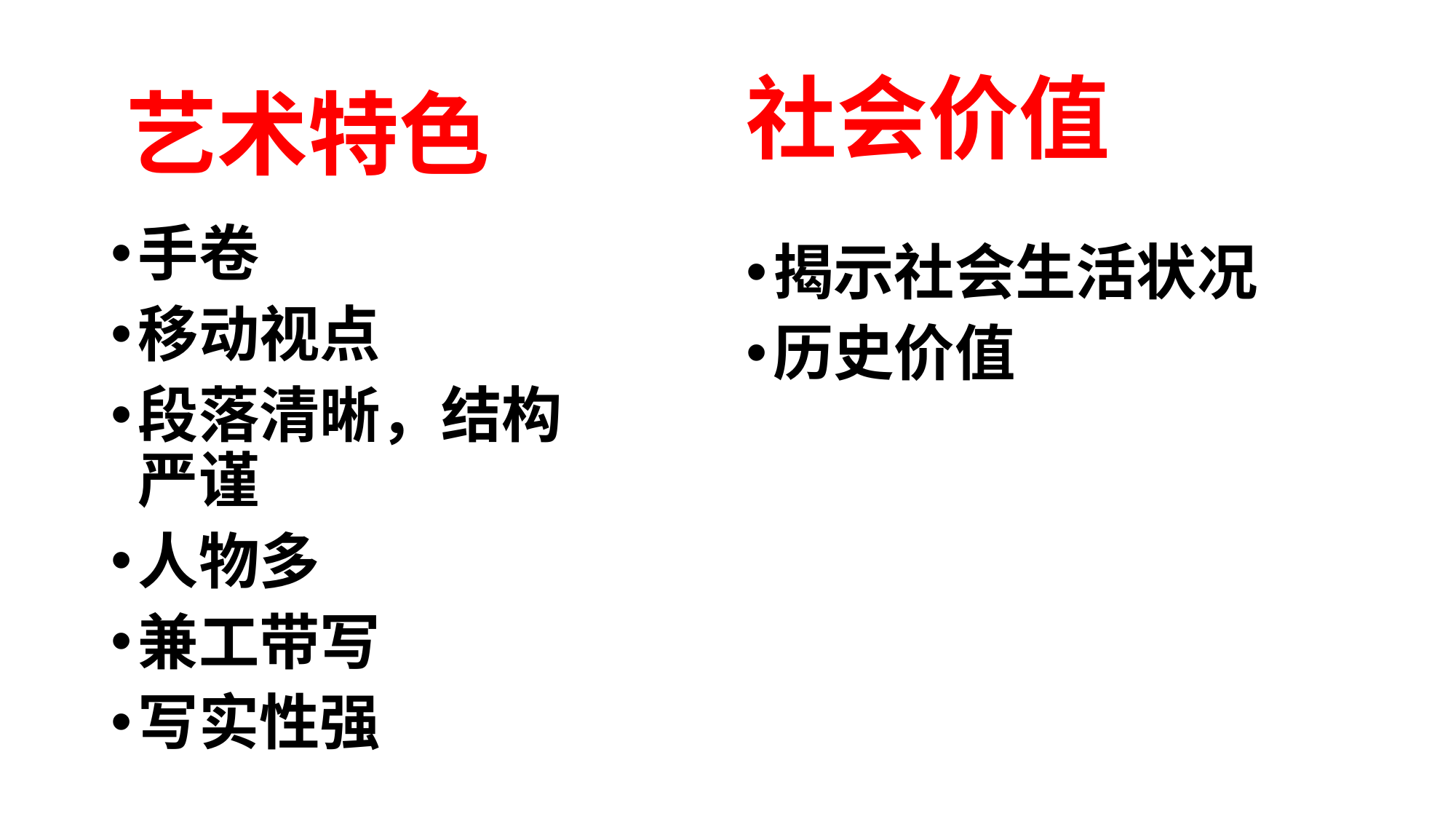

# 社会价值
艺术特色
手卷
移动视点
段落清晰，结构严谨
人物多
兼工带写
写实性强
揭示社会生活状况
历史价值